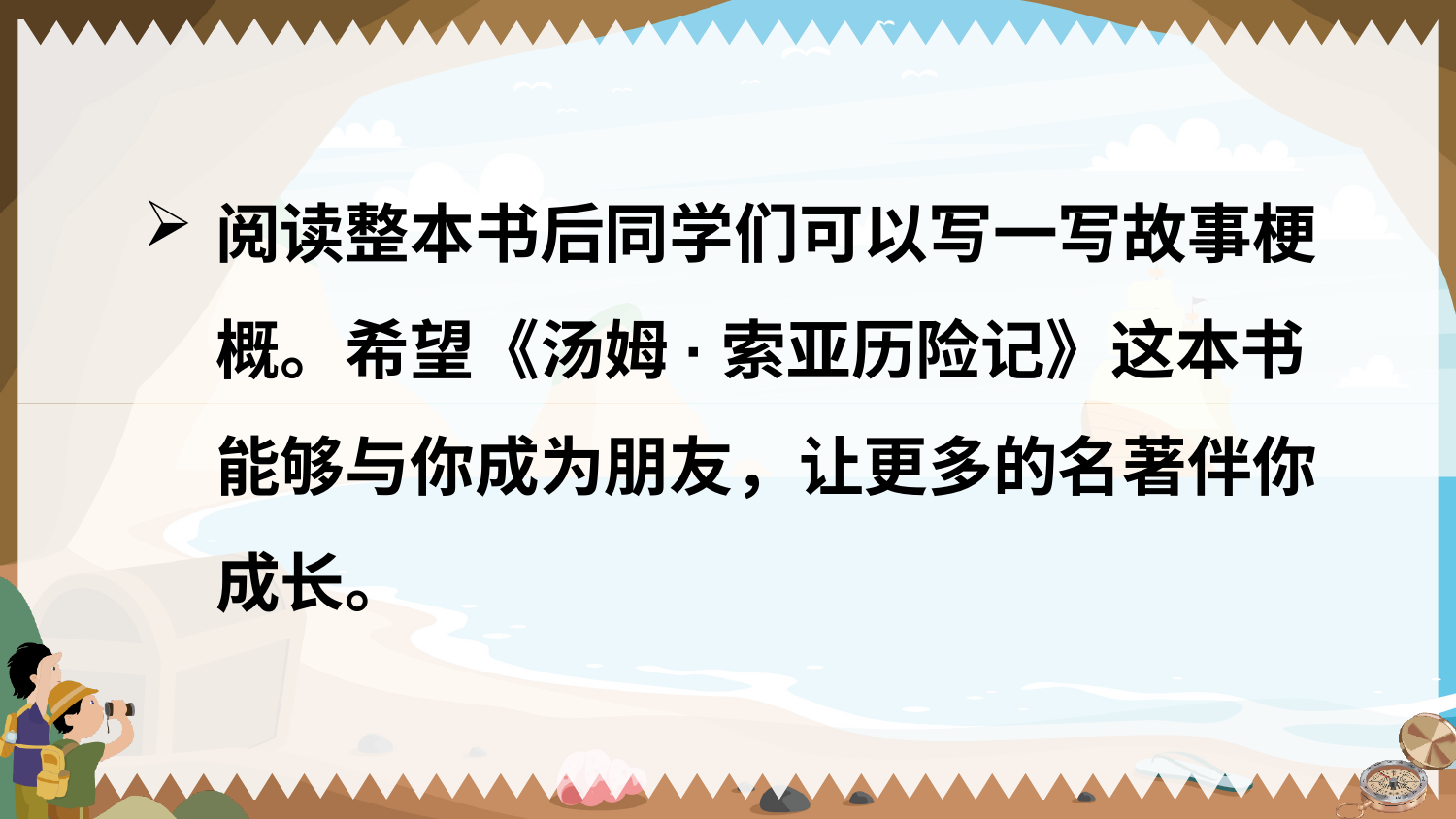

阅读整本书后同学们可以写一写故事梗概。希望《汤姆·索亚历险记》这本书能够与你成为朋友，让更多的名著伴你成长。